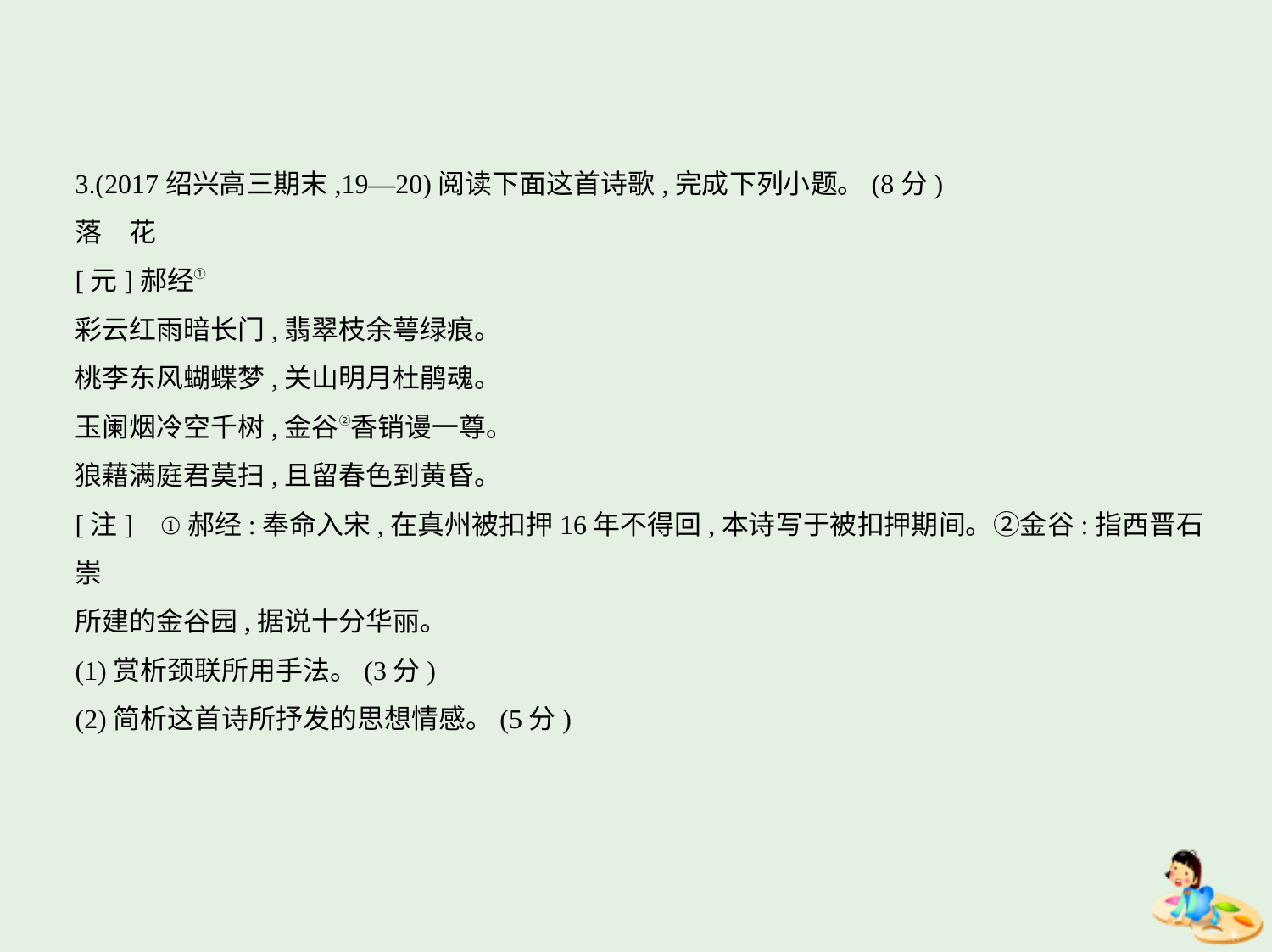

3.(2017绍兴高三期末,19—20)阅读下面这首诗歌,完成下列小题。(8分)
落　花
[元]郝经①
彩云红雨暗长门,翡翠枝余萼绿痕。
桃李东风蝴蝶梦,关山明月杜鹃魂。
玉阑烟冷空千树,金谷②香销谩一尊。
狼藉满庭君莫扫,且留春色到黄昏。
[注]    ①郝经:奉命入宋,在真州被扣押16年不得回,本诗写于被扣押期间。②金谷:指西晋石崇
所建的金谷园,据说十分华丽。
(1)赏析颈联所用手法。(3分)
(2)简析这首诗所抒发的思想情感。(5分)